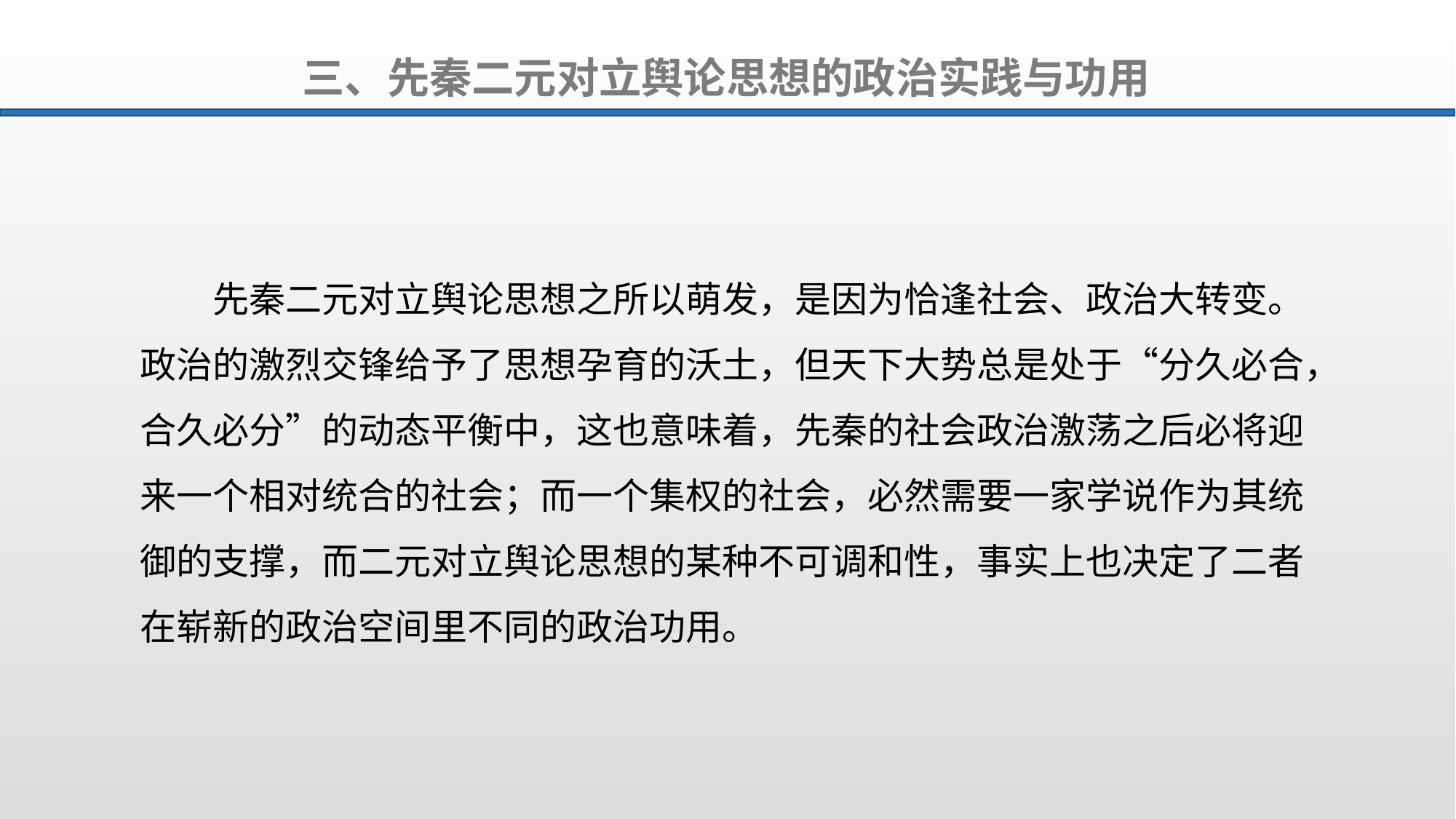

三、先秦二元对立舆论思想的政治实践与功用

先秦二元对立舆论思想之所以萌发，是因为恰逢社会、政治大转变。政治的激烈交锋给予了思想孕育的沃土，但天下大势总是处于“分久必合，合久必分”的动态平衡中，这也意味着，先秦的社会政治激荡之后必将迎来一个相对统合的社会；而一个集权的社会，必然需要一家学说作为其统御的支撑，而二元对立舆论思想的某种不可调和性，事实上也决定了二者在崭新的政治空间里不同的政治功用。